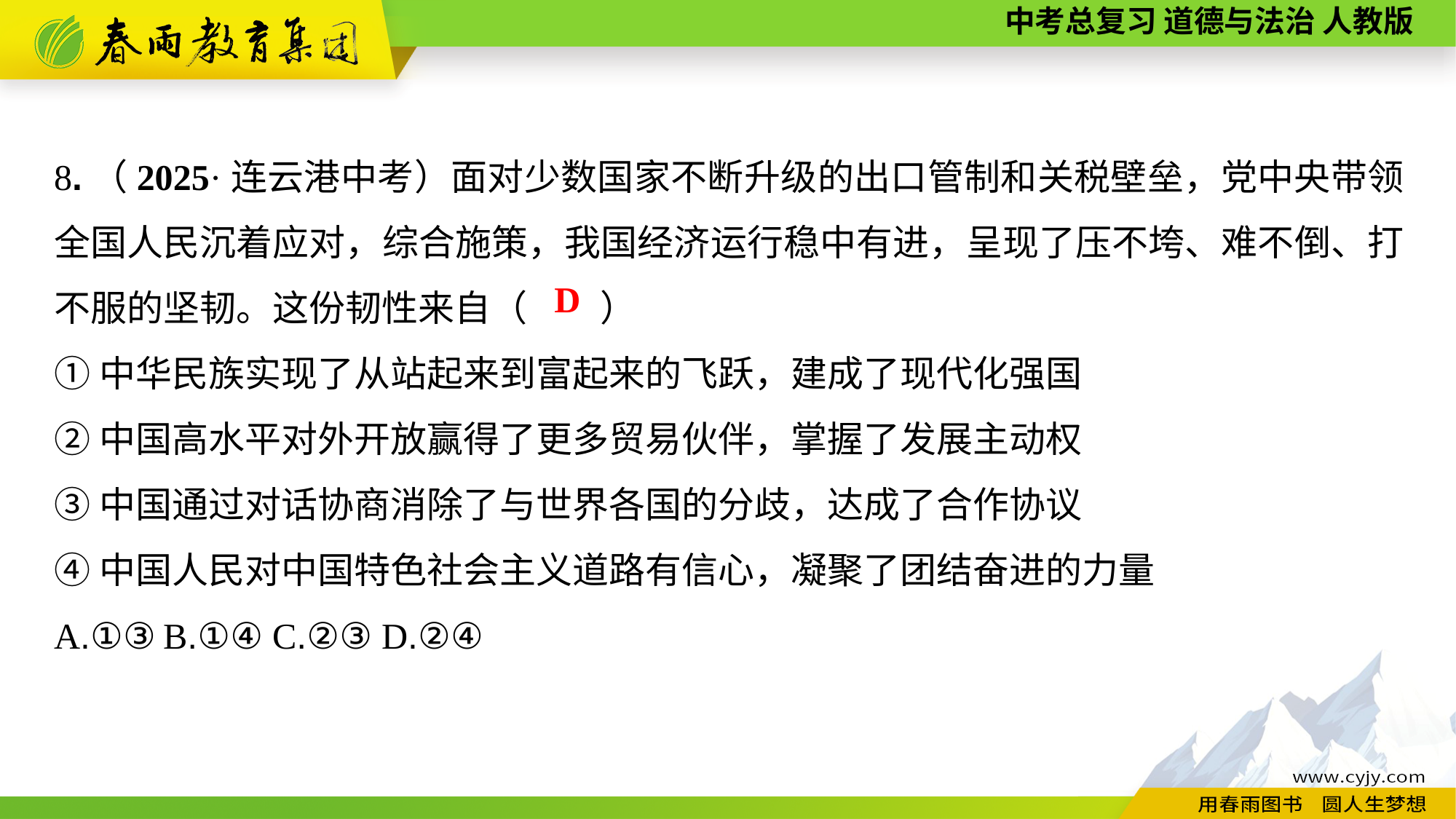

8.（2025·连云港中考）面对少数国家不断升级的出口管制和关税壁垒，党中央带领全国人民沉着应对，综合施策，我国经济运行稳中有进，呈现了压不垮、难不倒、打不服的坚韧。这份韧性来自（　　）
①中华民族实现了从站起来到富起来的飞跃，建成了现代化强国
②中国高水平对外开放赢得了更多贸易伙伴，掌握了发展主动权
③中国通过对话协商消除了与世界各国的分歧，达成了合作协议
④中国人民对中国特色社会主义道路有信心，凝聚了团结奋进的力量
A.①③	B.①④	C.②③	D.②④
D